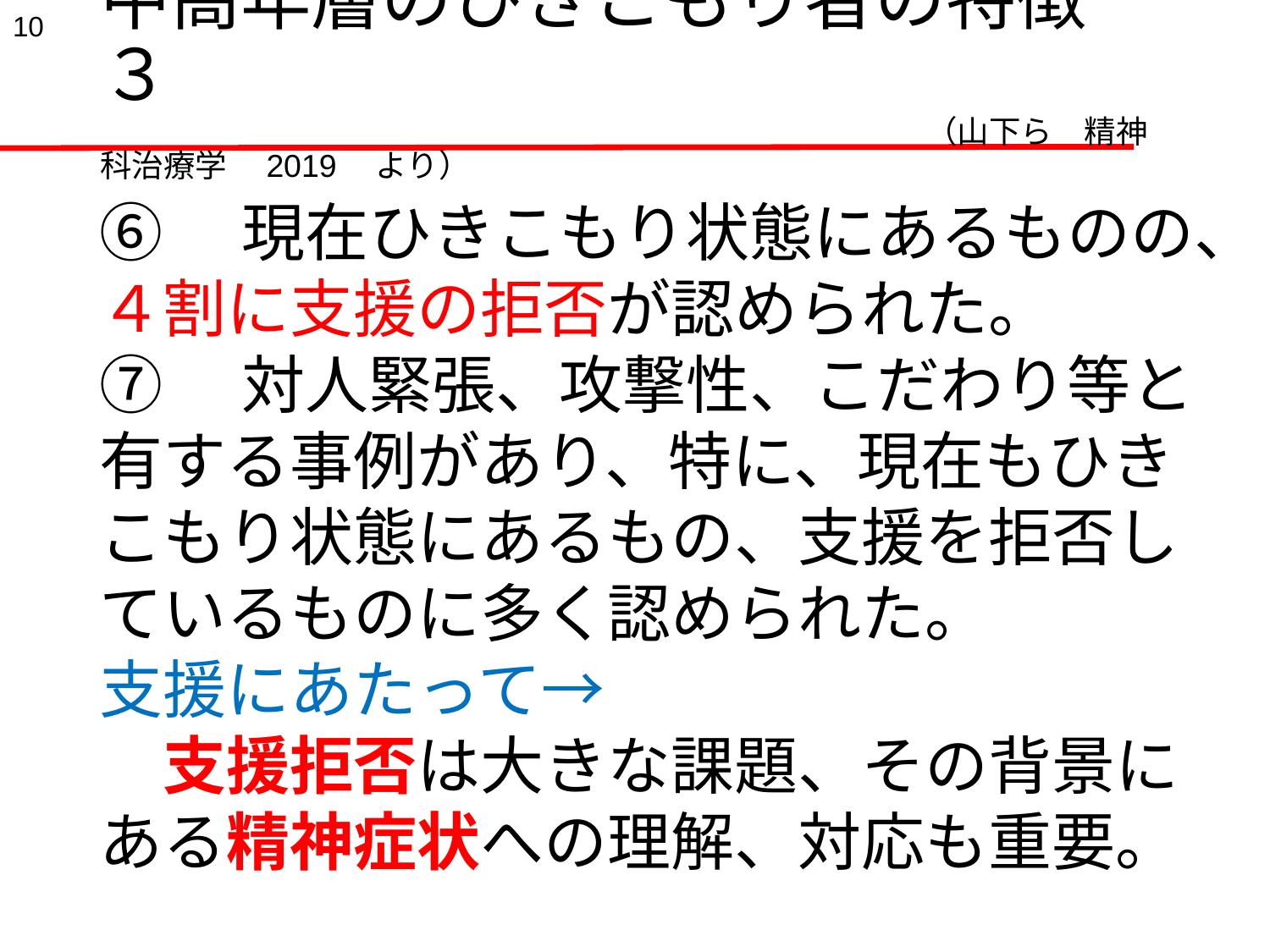

10
# 中高年層のひきこもり者の特徴　３ 　　　　　　　　　　　　　　　　　　　　　　　　　　（山下ら　精神科治療学　2019　より）
⑥　現在ひきこもり状態にあるものの、４割に支援の拒否が認められた。
⑦　対人緊張、攻撃性、こだわり等と有する事例があり、特に、現在もひきこもり状態にあるもの、支援を拒否しているものに多く認められた。
支援にあたって→
　支援拒否は大きな課題、その背景にある精神症状への理解、対応も重要。